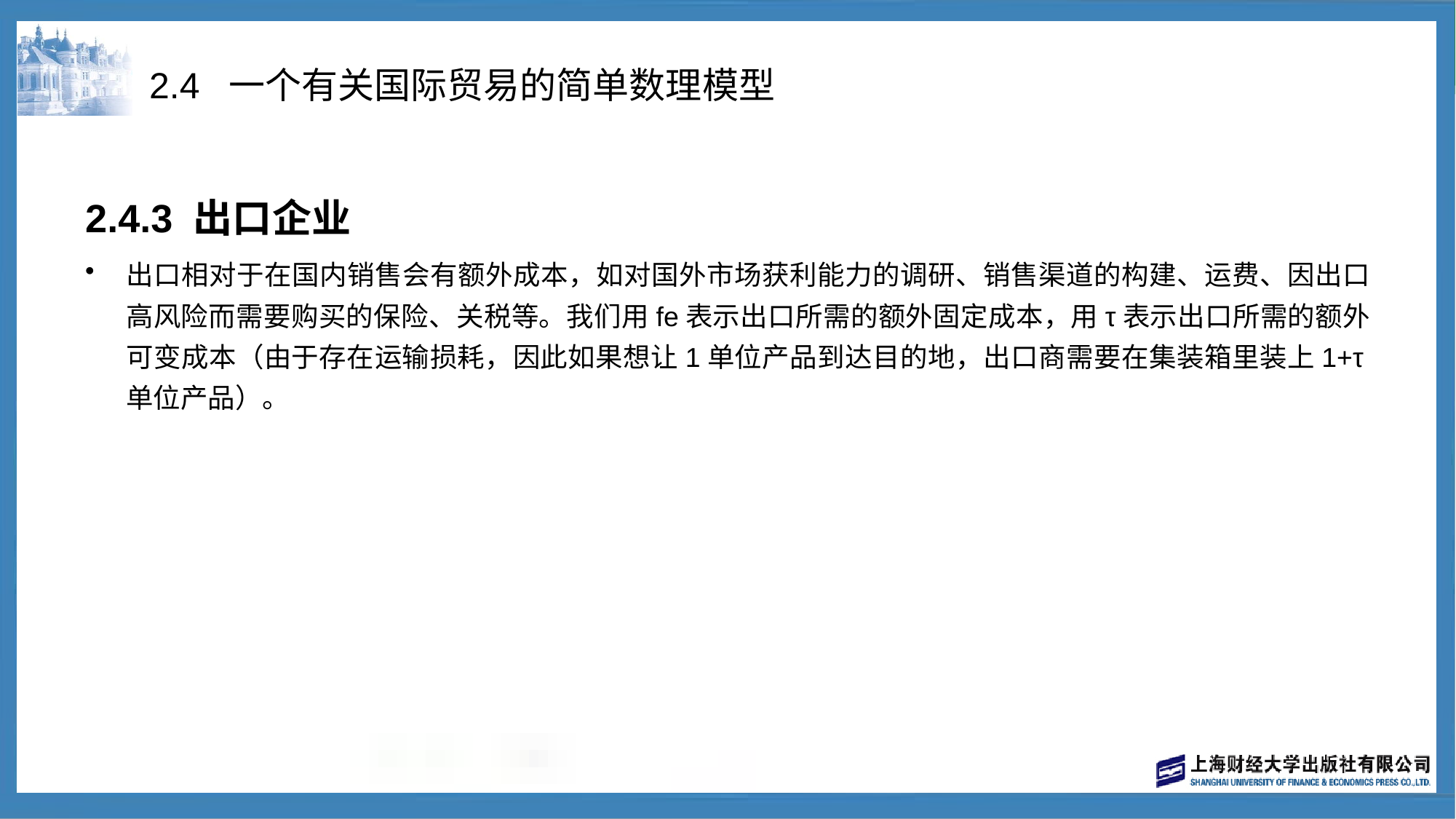

# 2.4  一个有关国际贸易的简单数理模型
2.4.3 出口企业
出口相对于在国内销售会有额外成本，如对国外市场获利能力的调研、销售渠道的构建、运费、因出口高风险而需要购买的保险、关税等。我们用fe表示出口所需的额外固定成本，用τ表示出口所需的额外可变成本（由于存在运输损耗，因此如果想让1单位产品到达目的地，出口商需要在集装箱里装上1+τ单位产品）。